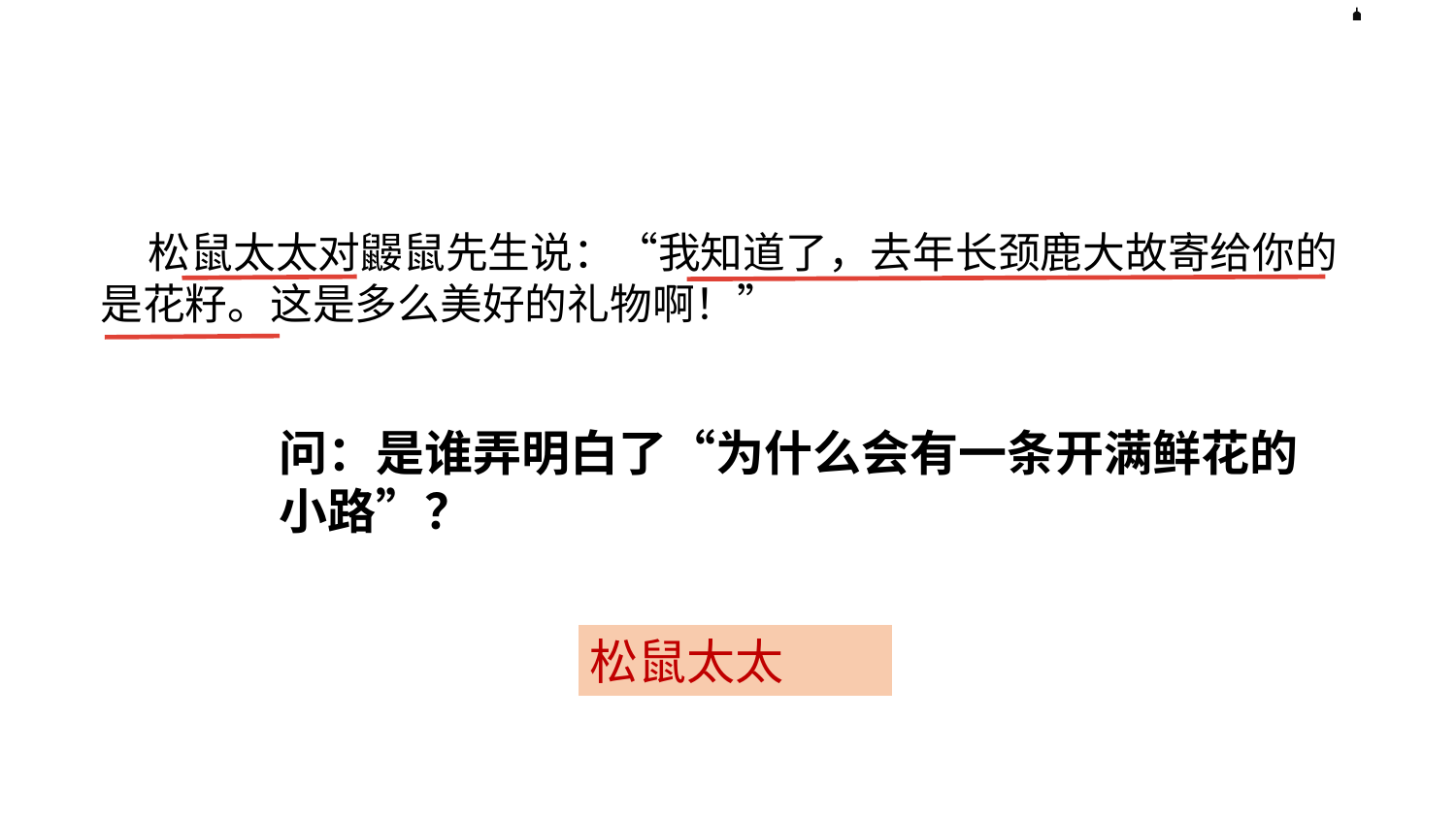

松鼠太太对鼹鼠先生说：“我知道了，去年长颈鹿大故寄给你的是花籽。这是多么美好的礼物啊！”

问：是谁弄明白了“为什么会有一条开满鲜花的小路”？
松鼠太太